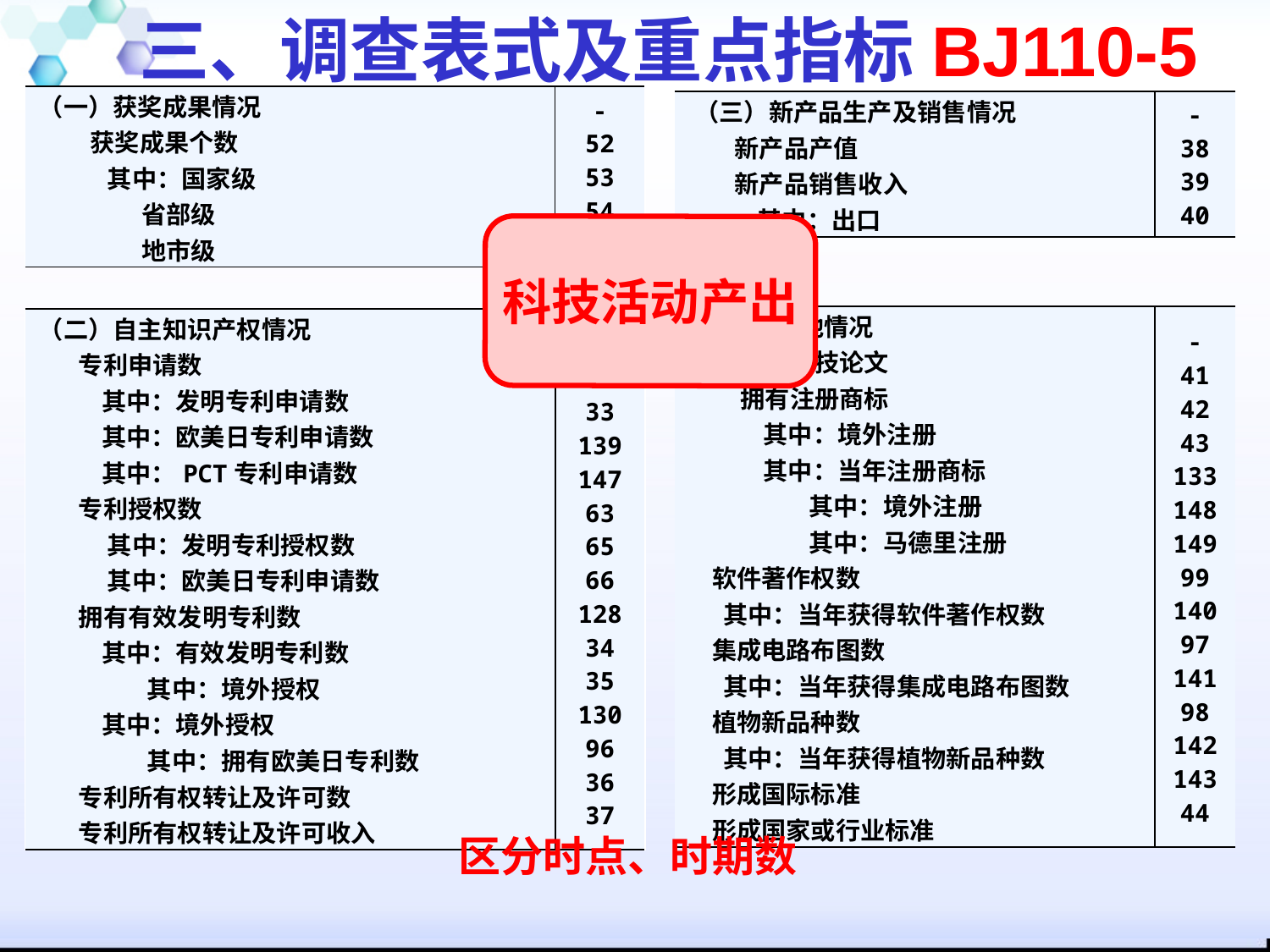

三、调查表式及重点指标BJ110-5
| （一）获奖成果情况 获奖成果个数 其中：国家级 省部级 地市级 | - 52 53 54 55 |
| --- | --- |
| （三）新产品生产及销售情况 新产品产值 新产品销售收入 其中：出口 | - 38 39 40 |
| --- | --- |
科技活动产出
| （四）其他情况 发表科技论文 拥有注册商标 其中：境外注册 其中：当年注册商标 其中：境外注册 其中：马德里注册 软件著作权数 其中：当年获得软件著作权数 集成电路布图数 其中：当年获得集成电路布图数 植物新品种数 其中：当年获得植物新品种数 形成国际标准 形成国家或行业标准 | - 41 42 43 133 148 149 99 140 97 141 98 142 143 44 |
| --- | --- |
| （二）自主知识产权情况 专利申请数 其中：发明专利申请数 其中：欧美日专利申请数 其中：PCT专利申请数 专利授权数 其中：发明专利授权数 其中：欧美日专利申请数 拥有有效发明专利数 其中：有效发明专利数 其中：境外授权 其中：境外授权 其中：拥有欧美日专利数 专利所有权转让及许可数 专利所有权转让及许可收入 | - 32 33 139 147 63 65 66 128 34 35 130 96 36 37 |
| --- | --- |
区分时点、时期数